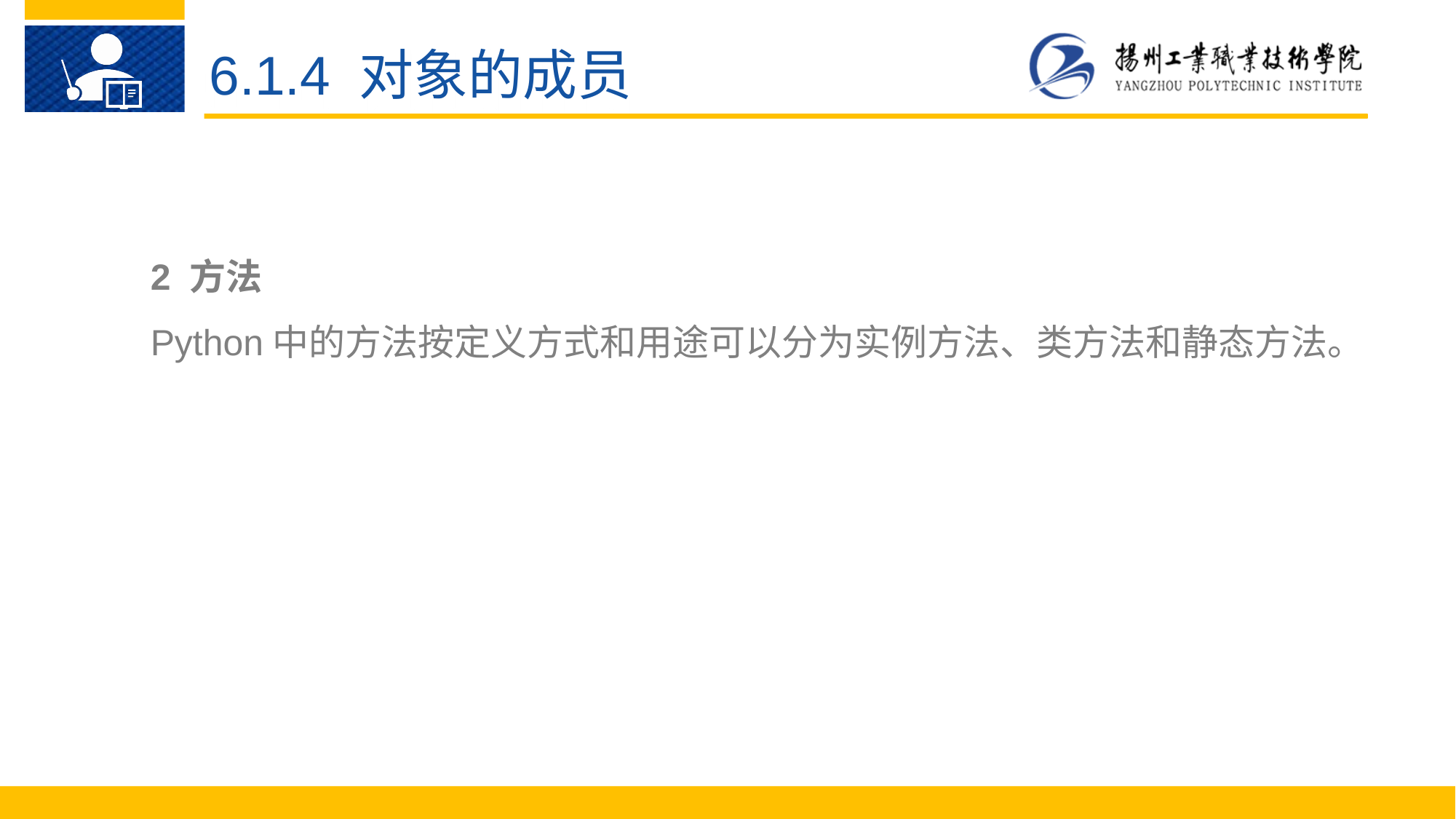

6.1.4 对象的成员
2 方法
Python中的方法按定义方式和用途可以分为实例方法、类方法和静态方法。
Python 语 言 的 优 点